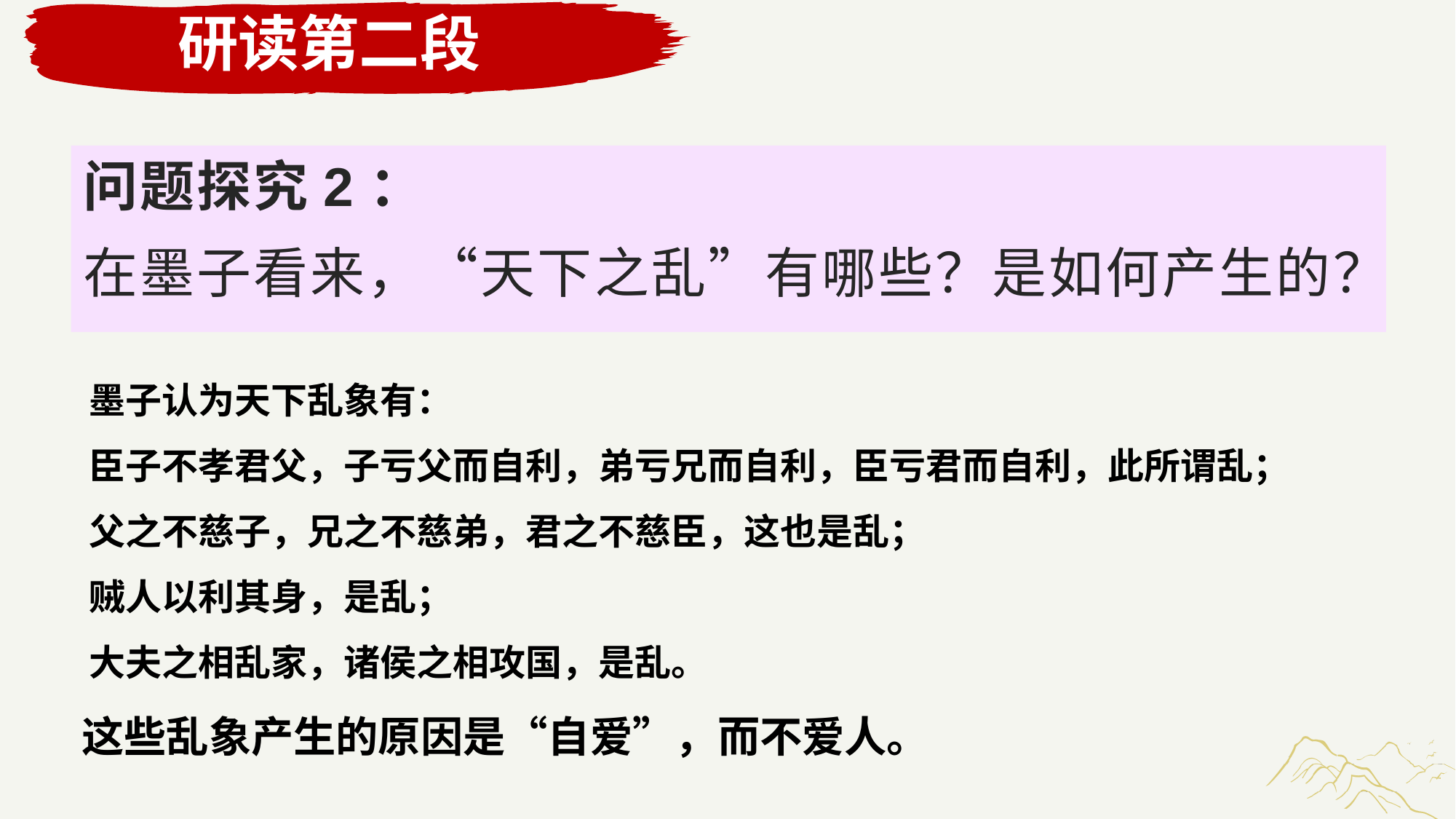

研读第二段
问题探究2：
在墨子看来，“天下之乱”有哪些？是如何产生的？
墨子认为天下乱象有：
臣子不孝君父，子亏父而自利，弟亏兄而自利，臣亏君而自利，此所谓乱；
父之不慈子，兄之不慈弟，君之不慈臣，这也是乱；
贼人以利其身，是乱；
大夫之相乱家，诸侯之相攻国，是乱。
这些乱象产生的原因是“自爱”，而不爱人。